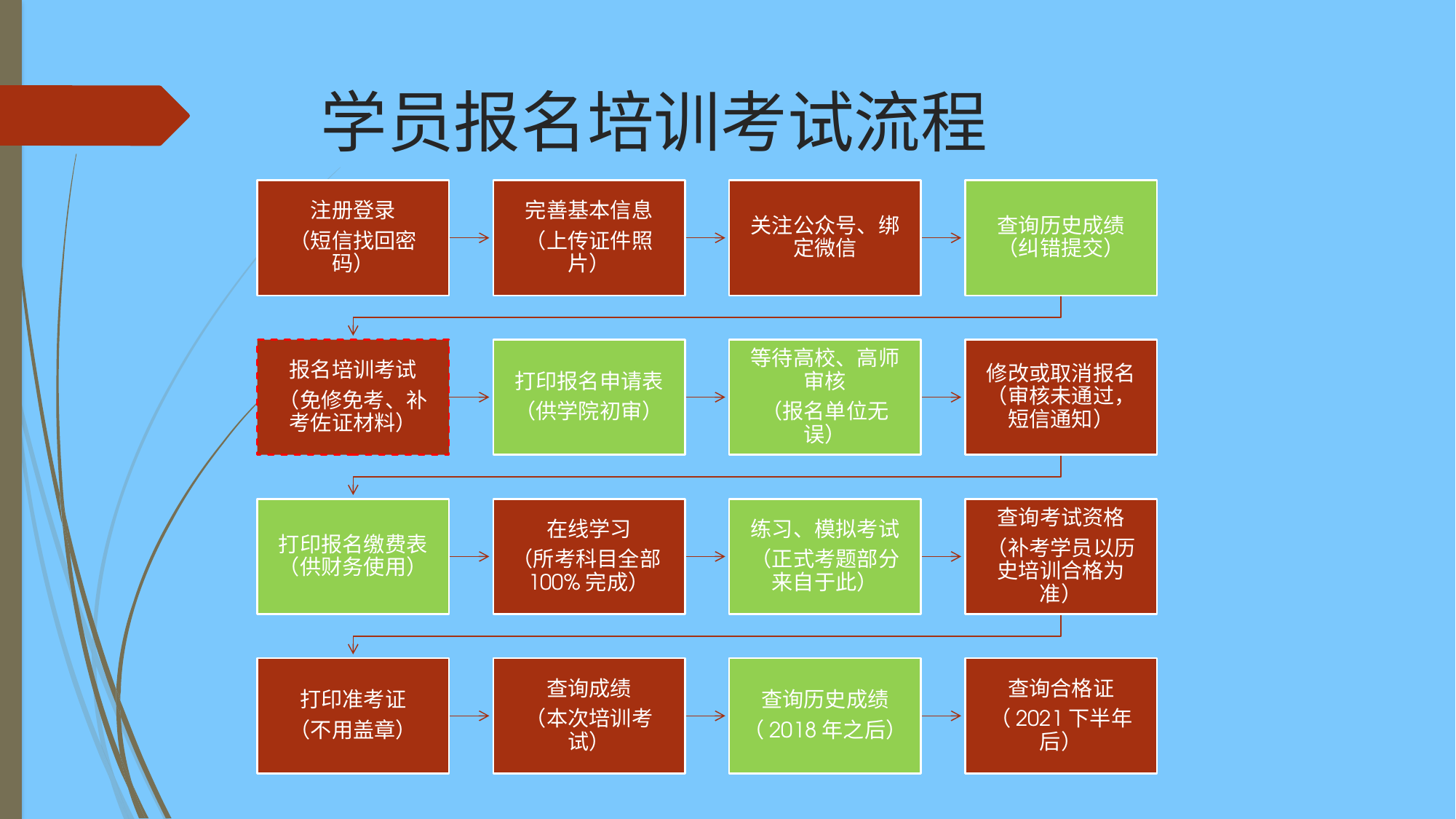

# 学员报名培训考试流程

注册登录
（短信找回密码）

完善基本信息
（上传证件照片）

关注公众号、绑定微信

查询历史成绩（纠错提交）

报名培训考试
（免修免考、补考佐证材料）

打印报名申请表
（供学院初审）

等待高校、高师审核
（报名单位无误）

修改或取消报名（审核未通过，短信通知）

打印报名缴费表（供财务使用）

在线学习
（所考科目全部100%完成）

练习、模拟考试
（正式考题部分来自于此）

查询考试资格
（补考学员以历史培训合格为准）

打印准考证
（不用盖章）

查询成绩
（本次培训考试）

查询历史成绩
（2018年之后）
查询合格证
（2021下半年后）